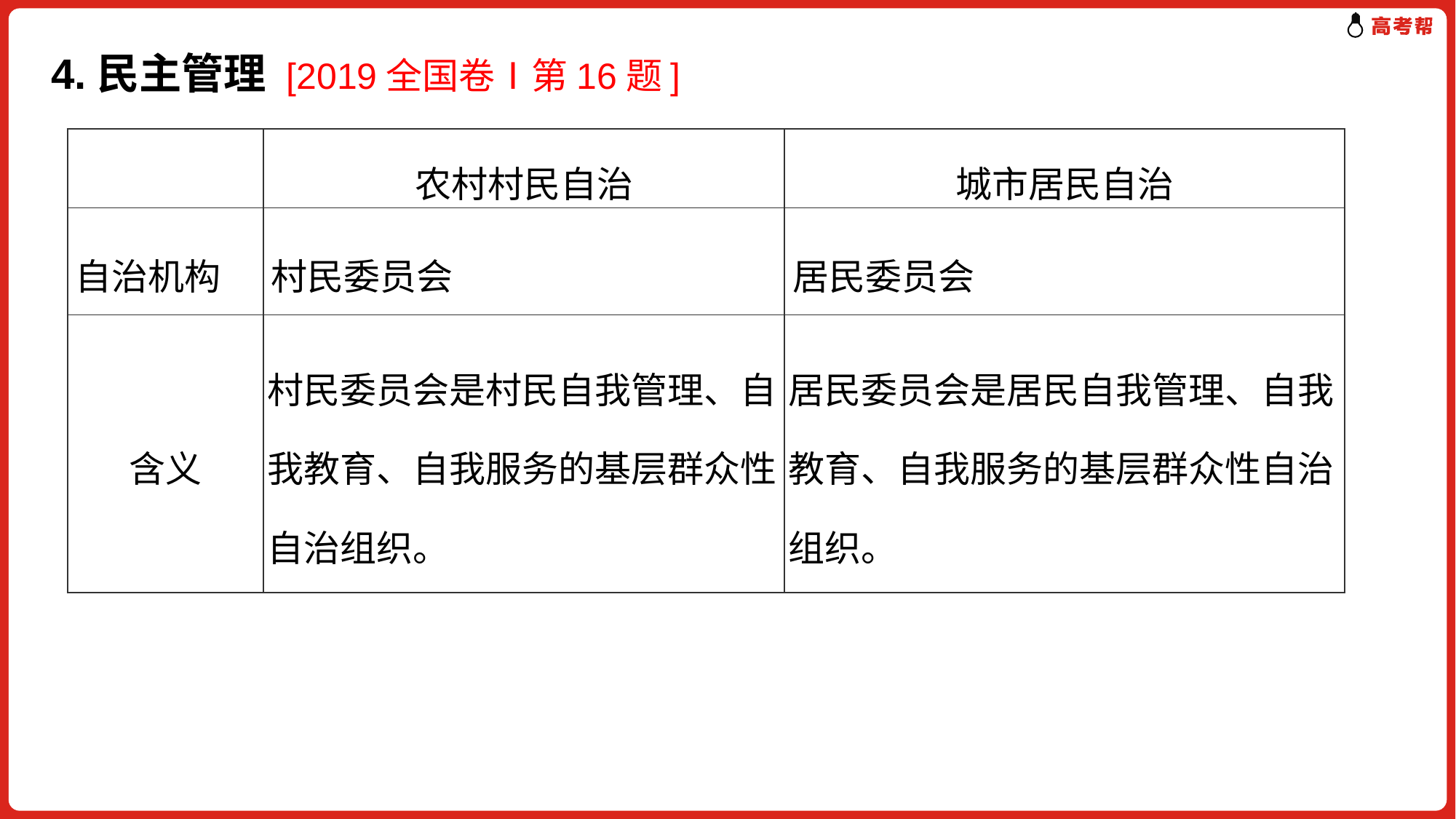

# 4.民主管理 [2019全国卷Ⅰ第16题]
|  | 农村村民自治 | 城市居民自治 |
| --- | --- | --- |
| 自治机构 | 村民委员会 | 居民委员会 |
| 含义 | 村民委员会是村民自我管理、自我教育、自我服务的基层群众性自治组织。 | 居民委员会是居民自我管理、自我教育、自我服务的基层群众性自治组织。 |